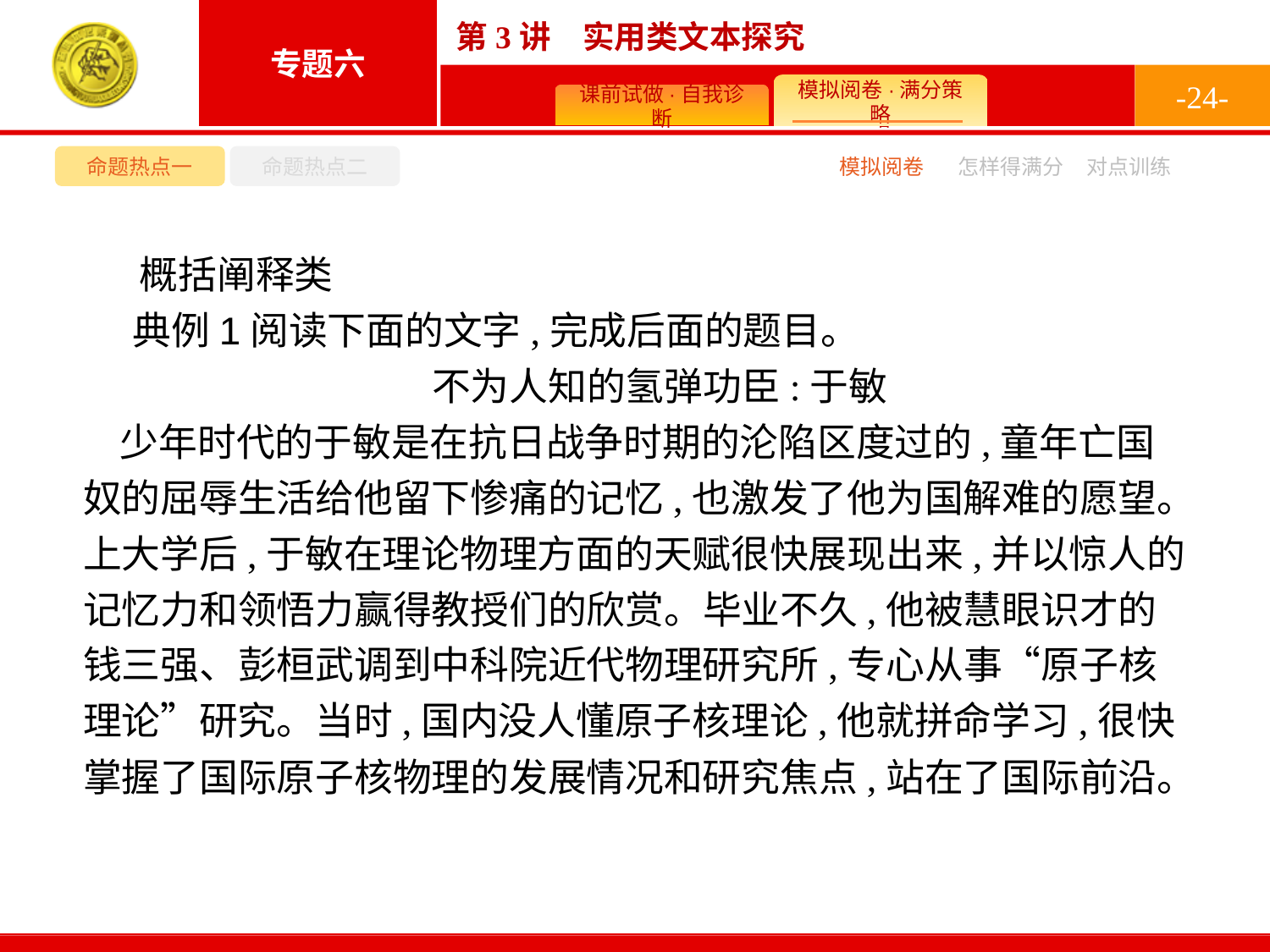

-24-
命题热点一
命题热点二
模拟阅卷
怎样得满分
对点训练
概括阐释类
典例1阅读下面的文字,完成后面的题目。
不为人知的氢弹功臣:于敏
少年时代的于敏是在抗日战争时期的沦陷区度过的,童年亡国奴的屈辱生活给他留下惨痛的记忆,也激发了他为国解难的愿望。上大学后,于敏在理论物理方面的天赋很快展现出来,并以惊人的记忆力和领悟力赢得教授们的欣赏。毕业不久,他被慧眼识才的钱三强、彭桓武调到中科院近代物理研究所,专心从事“原子核理论”研究。当时,国内没人懂原子核理论,他就拼命学习,很快掌握了国际原子核物理的发展情况和研究焦点,站在了国际前沿。